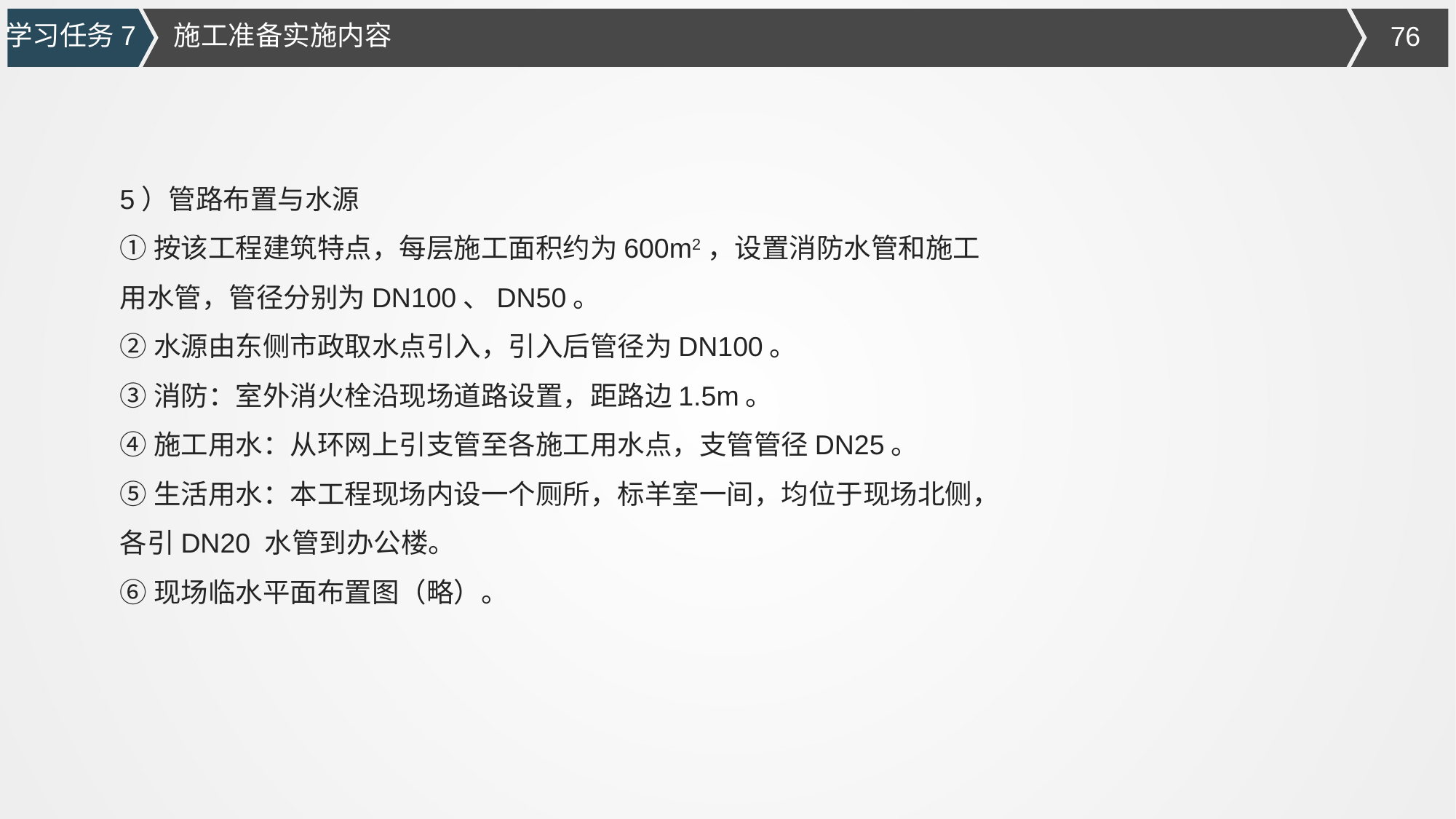

施工准备实施内容
学习任务7
5）管路布置与水源
①按该工程建筑特点，每层施工面积约为600m2，设置消防水管和施工用水管，管径分别为DN100、DN50。
②水源由东侧市政取水点引入，引入后管径为DN100。
③消防：室外消火栓沿现场道路设置，距路边1.5m。
④施工用水：从环网上引支管至各施工用水点，支管管径DN25。
⑤生活用水：本工程现场内设一个厕所，标羊室一间，均位于现场北侧，各引DN20 水管到办公楼。
⑥现场临水平面布置图（略）。